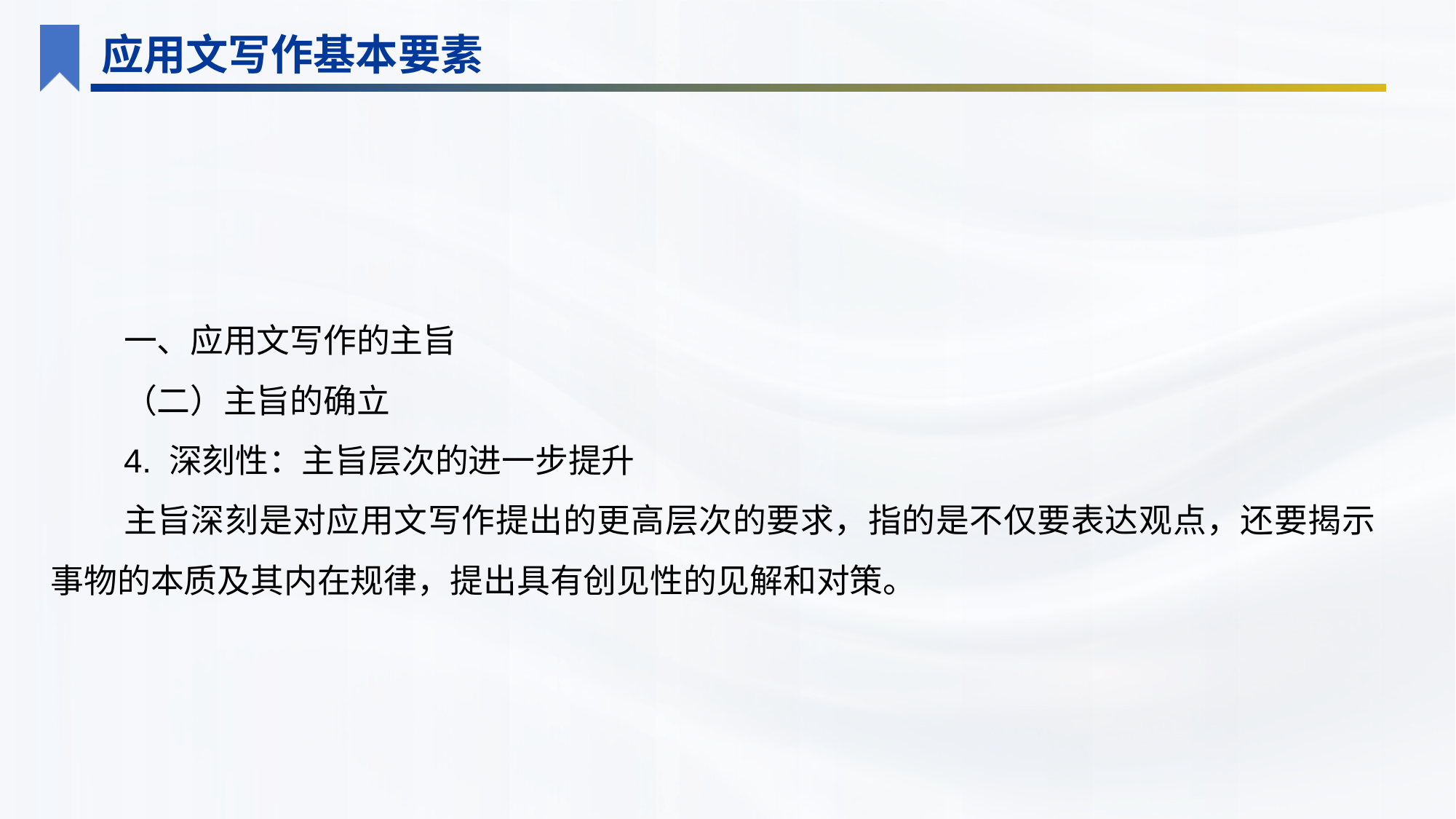

应用文写作基本要素
一、应用文写作的主旨
（二）主旨的确立
4. 深刻性：主旨层次的进一步提升
主旨深刻是对应用文写作提出的更高层次的要求，指的是不仅要表达观点，还要揭示事物的本质及其内在规律，提出具有创见性的见解和对策。